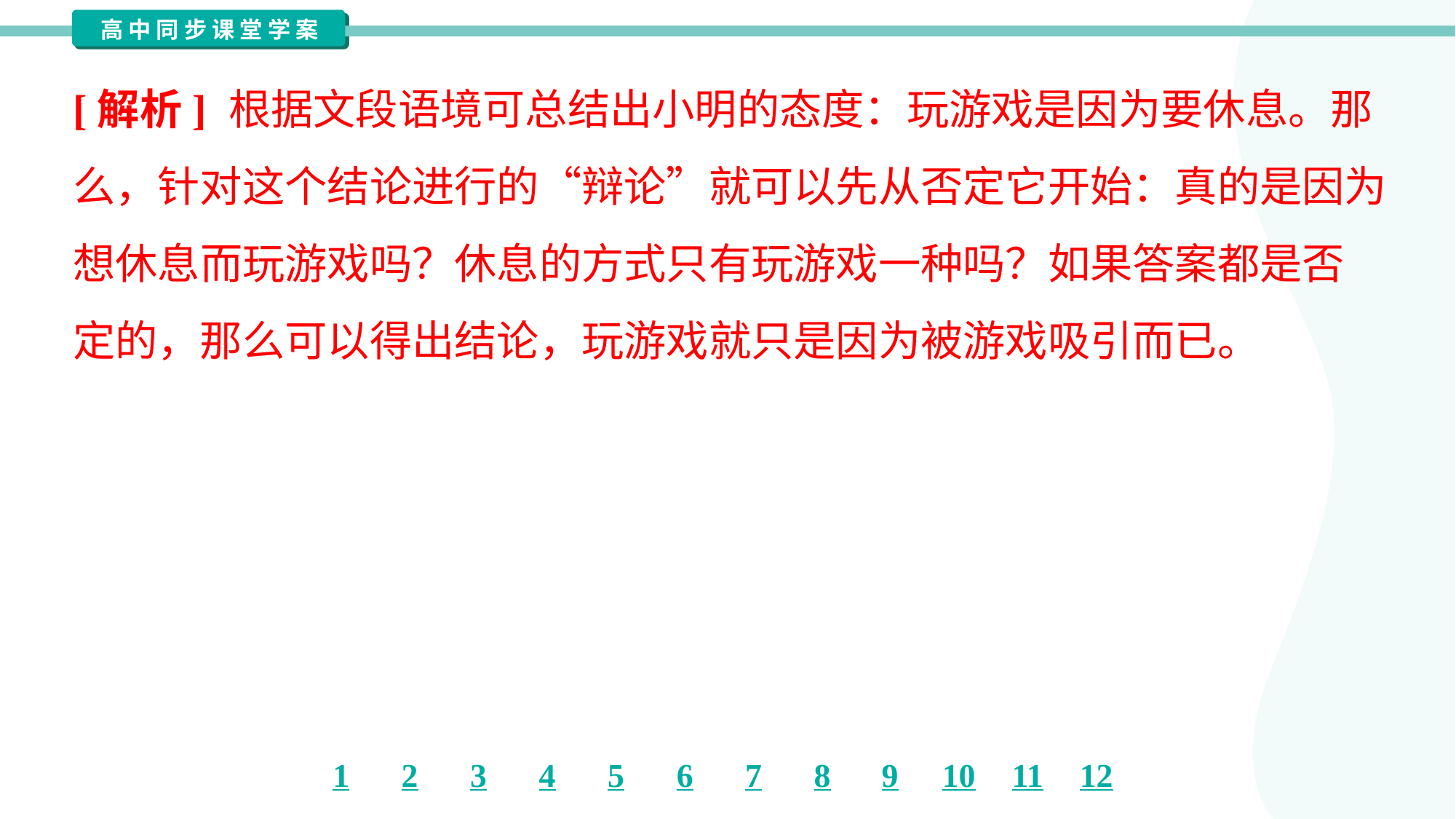

[解析] 根据文段语境可总结出小明的态度：玩游戏是因为要休息。那
么，针对这个结论进行的“辩论”就可以先从否定它开始：真的是因为
想休息而玩游戏吗？休息的方式只有玩游戏一种吗？如果答案都是否
定的，那么可以得出结论，玩游戏就只是因为被游戏吸引而已。